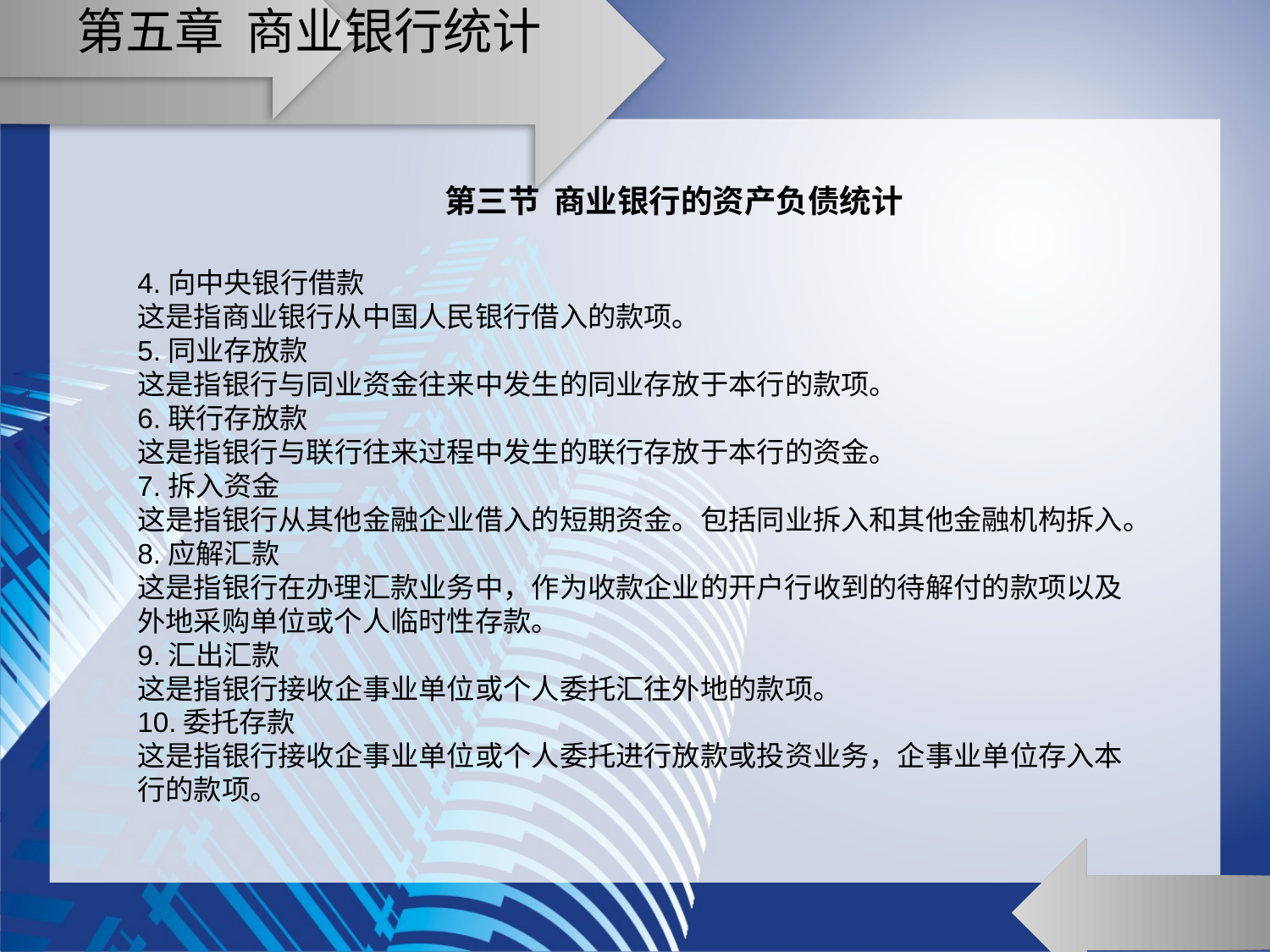

# 第五章  商业银行统计
第三节  商业银行的资产负债统计
4.向中央银行借款
这是指商业银行从中国人民银行借入的款项。
5.同业存放款
这是指银行与同业资金往来中发生的同业存放于本行的款项。
6.联行存放款
这是指银行与联行往来过程中发生的联行存放于本行的资金。
7.拆入资金
这是指银行从其他金融企业借入的短期资金。包括同业拆入和其他金融机构拆入。
8.应解汇款
这是指银行在办理汇款业务中，作为收款企业的开户行收到的待解付的款项以及外地采购单位或个人临时性存款。
9.汇出汇款
这是指银行接收企事业单位或个人委托汇往外地的款项。
10.委托存款
这是指银行接收企事业单位或个人委托进行放款或投资业务，企事业单位存入本行的款项。